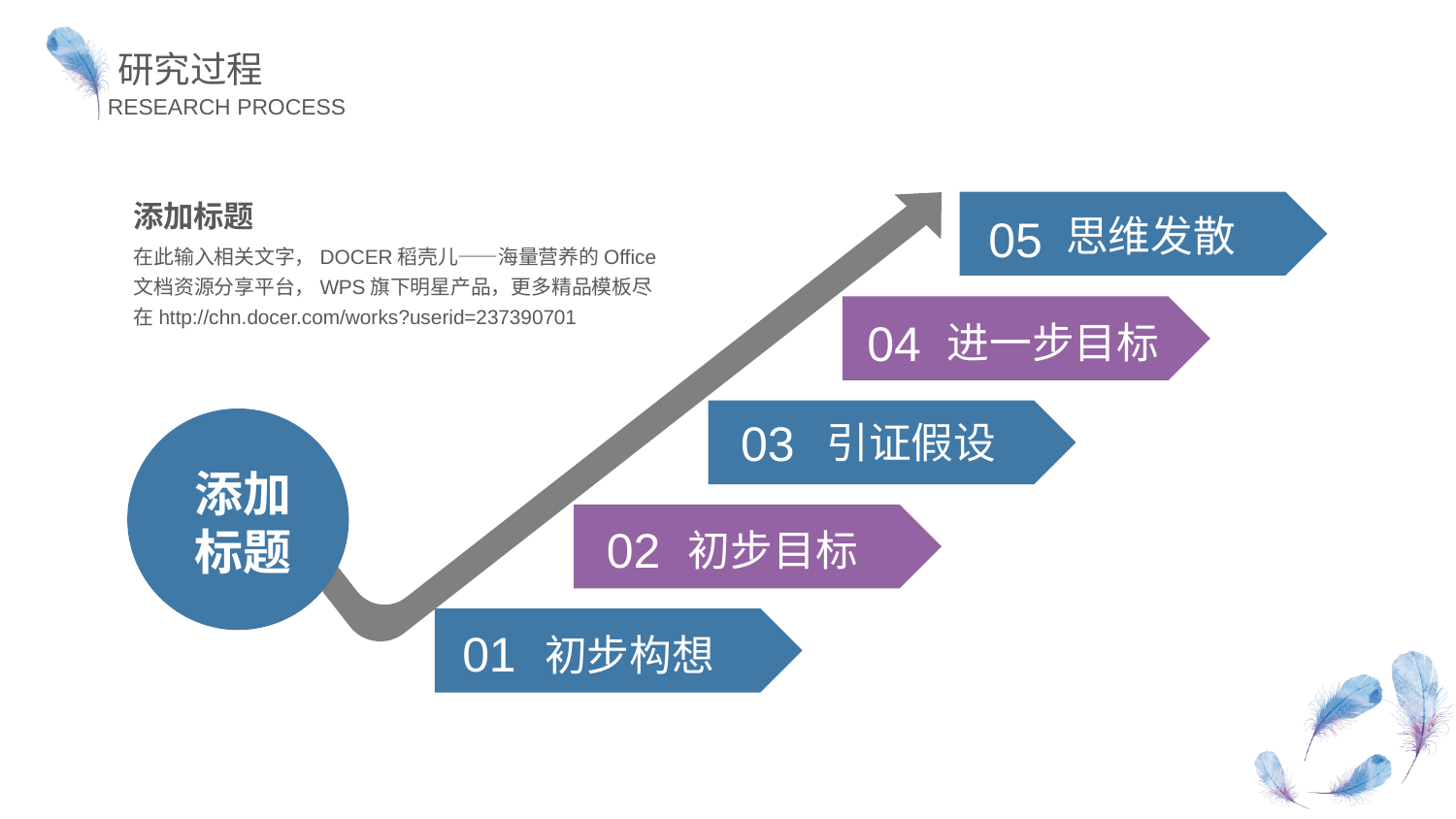

研究过程
RESEARCH PROCESS

添加标题

05
思维发散
在此输入相关文字，DOCER稻壳儿——海量营养的Office文档资源分享平台，WPS旗下明星产品，更多精品模板尽在http://chn.docer.com/works?userid=237390701

04
进一步目标

03
引证假设

添加
标题

02
初步目标

01
初步构想